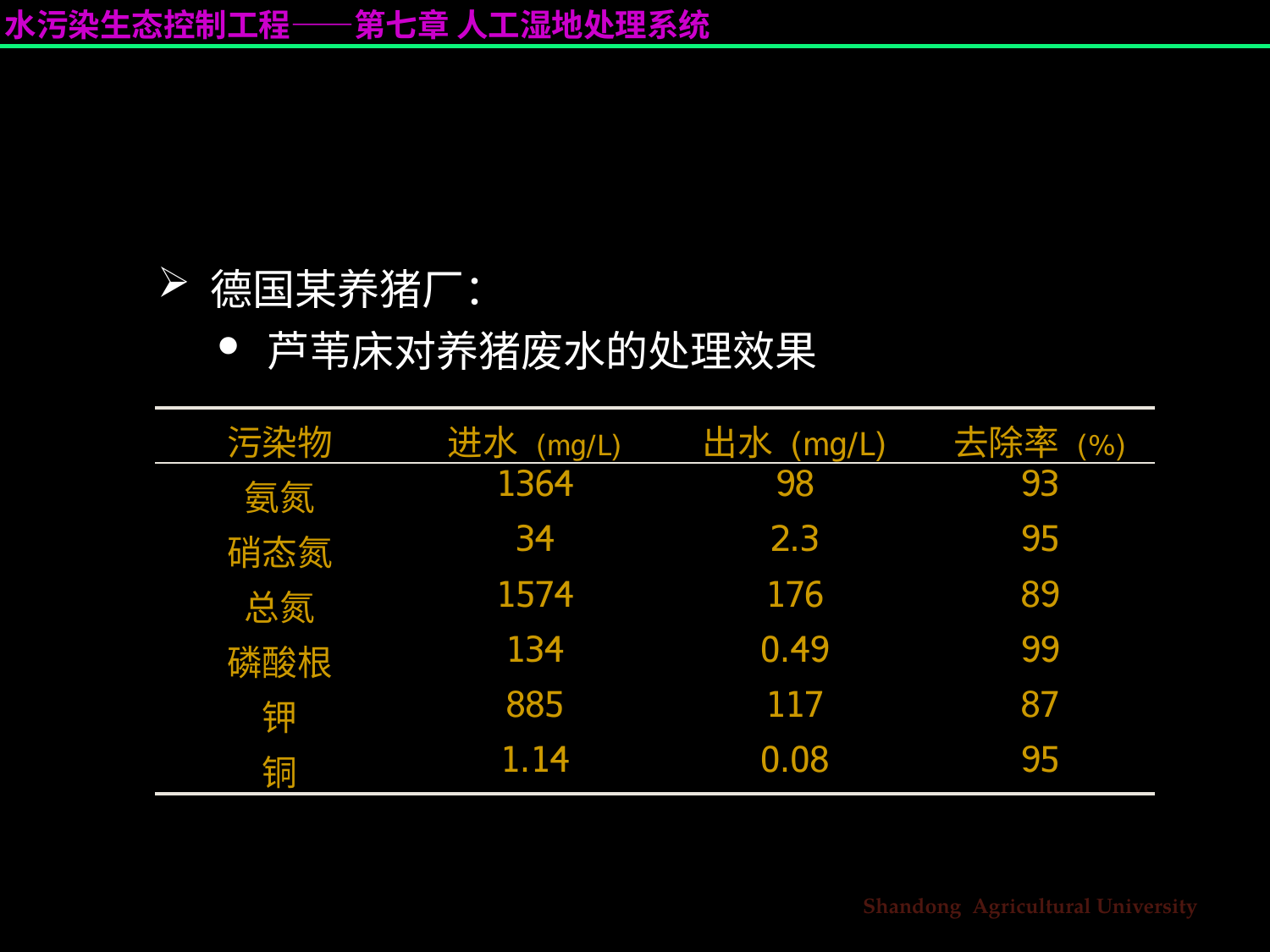

德国某养猪厂：
 芦苇床对养猪废水的处理效果
| 污染物 | 进水 (mg/L) | 出水 (mg/L) | 去除率 (%) |
| --- | --- | --- | --- |
| 氨氮 | 1364 | 98 | 93 |
| 硝态氮 | 34 | 2.3 | 95 |
| 总氮 | 1574 | 176 | 89 |
| 磷酸根 | 134 | 0.49 | 99 |
| 钾 | 885 | 117 | 87 |
| 铜 | 1.14 | 0.08 | 95 |